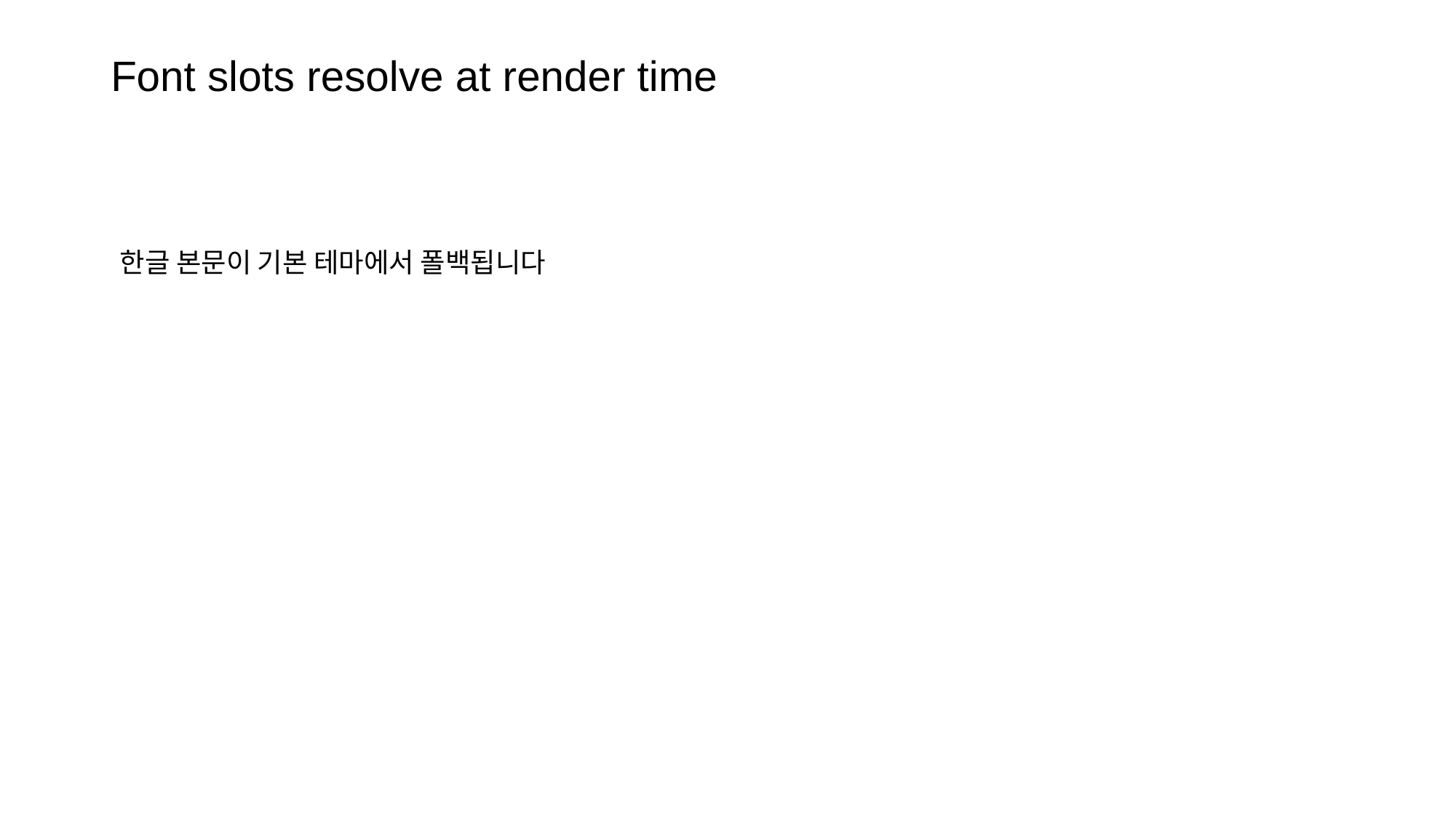

# Font slots resolve at render time
한글 본문이 기본 테마에서 폴백됩니다